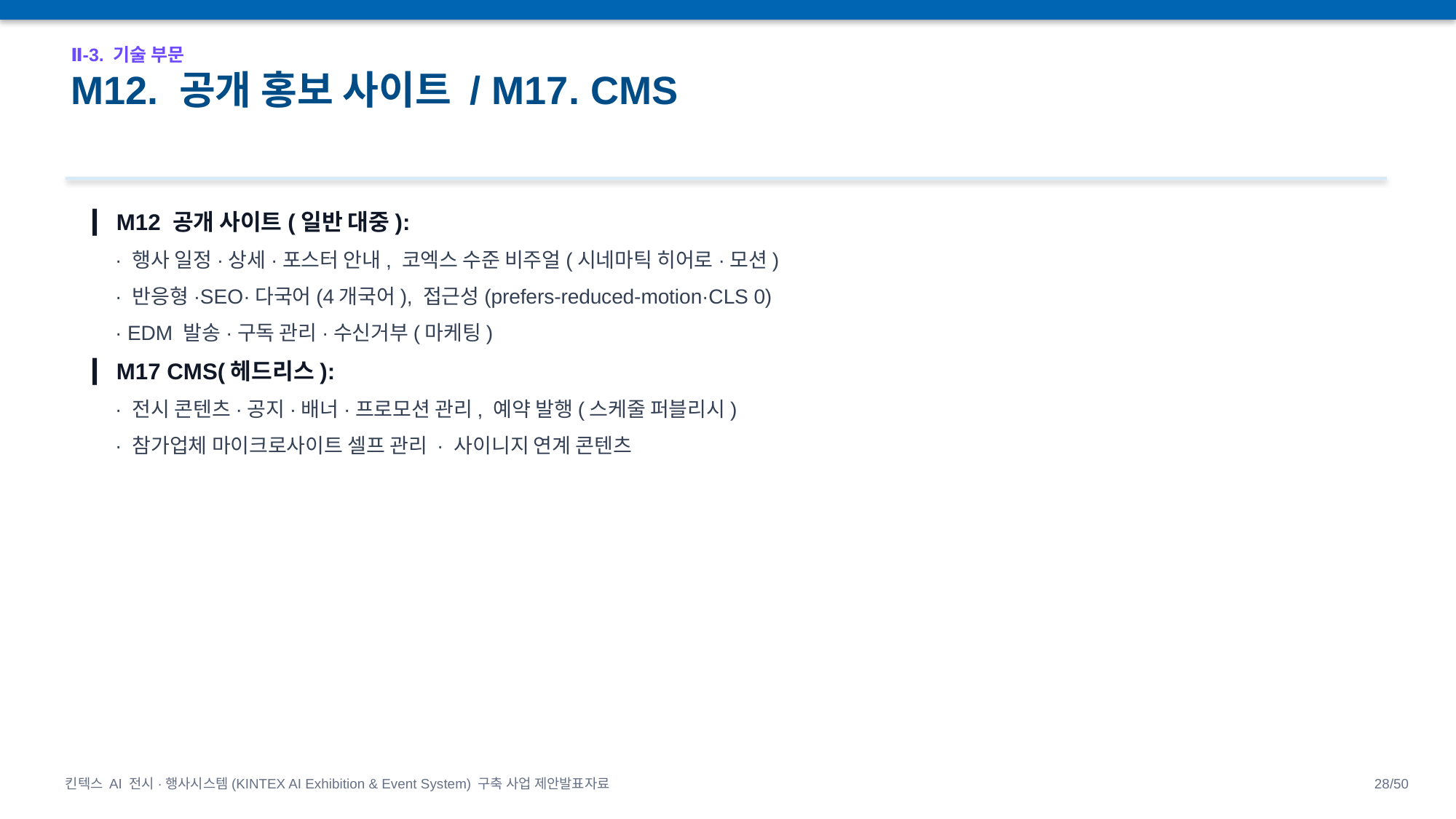

Ⅱ-3. 기술 부문
M12. 공개 홍보 사이트 / M17. CMS

▎ M12 공개 사이트(일반 대중):
    · 행사 일정·상세·포스터 안내, 코엑스 수준 비주얼(시네마틱 히어로·모션)
    · 반응형·SEO·다국어(4개국어), 접근성(prefers-reduced-motion·CLS 0)
    · EDM 발송·구독 관리·수신거부(마케팅)
▎ M17 CMS(헤드리스):
    · 전시 콘텐츠·공지·배너·프로모션 관리, 예약 발행(스케줄 퍼블리시)
    · 참가업체 마이크로사이트 셀프 관리 · 사이니지 연계 콘텐츠
킨텍스 AI 전시·행사시스템(KINTEX AI Exhibition & Event System) 구축 사업 제안발표자료
28/50